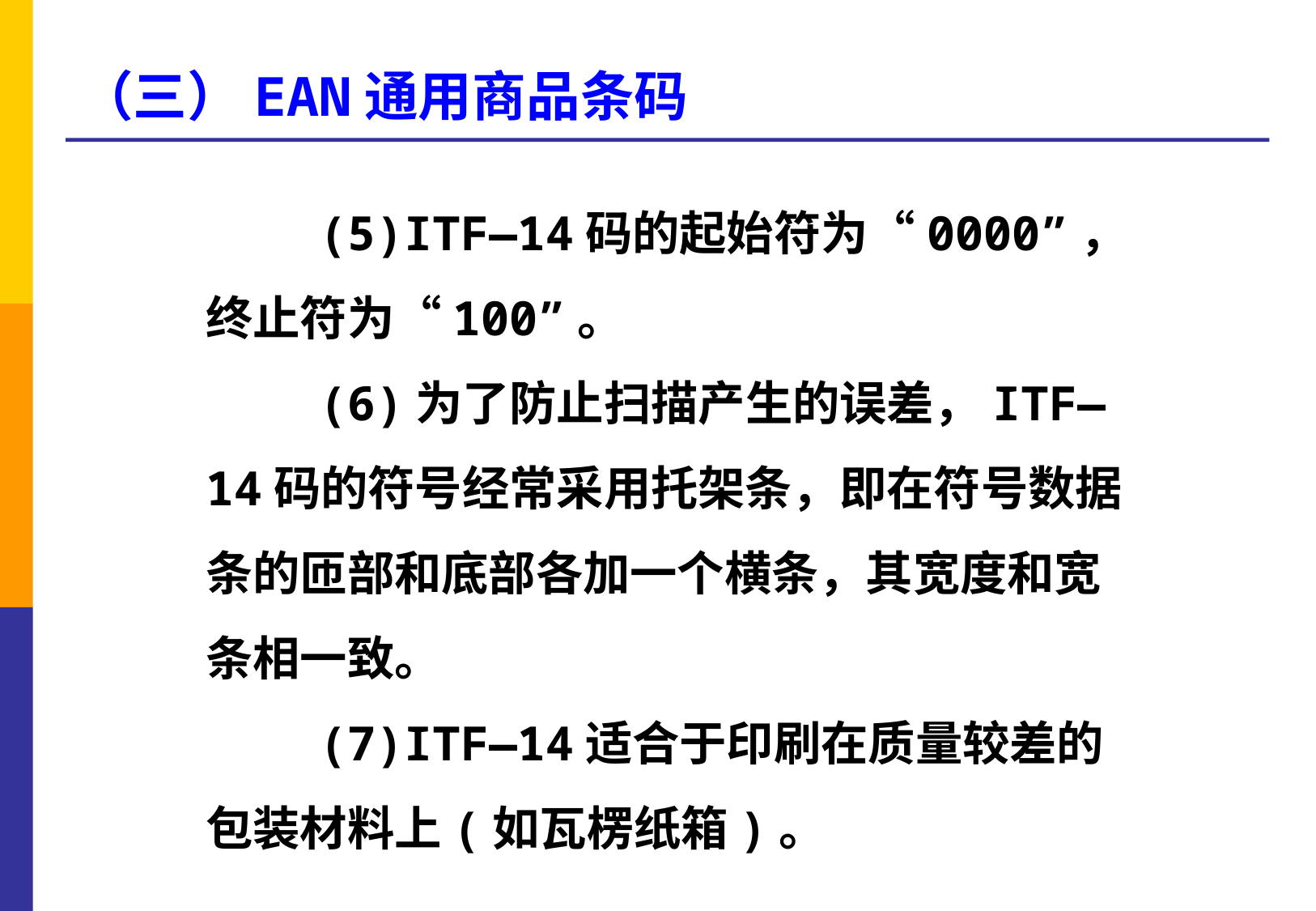

# （三）EAN通用商品条码
    (5)ITF—14码的起始符为“0000”，终止符为“100”。
    (6)为了防止扫描产生的误差，ITF—14码的符号经常采用托架条，即在符号数据条的匝部和底部各加一个横条，其宽度和宽条相一致。
    (7)ITF—14适合于印刷在质量较差的包装材料上(如瓦楞纸箱)。